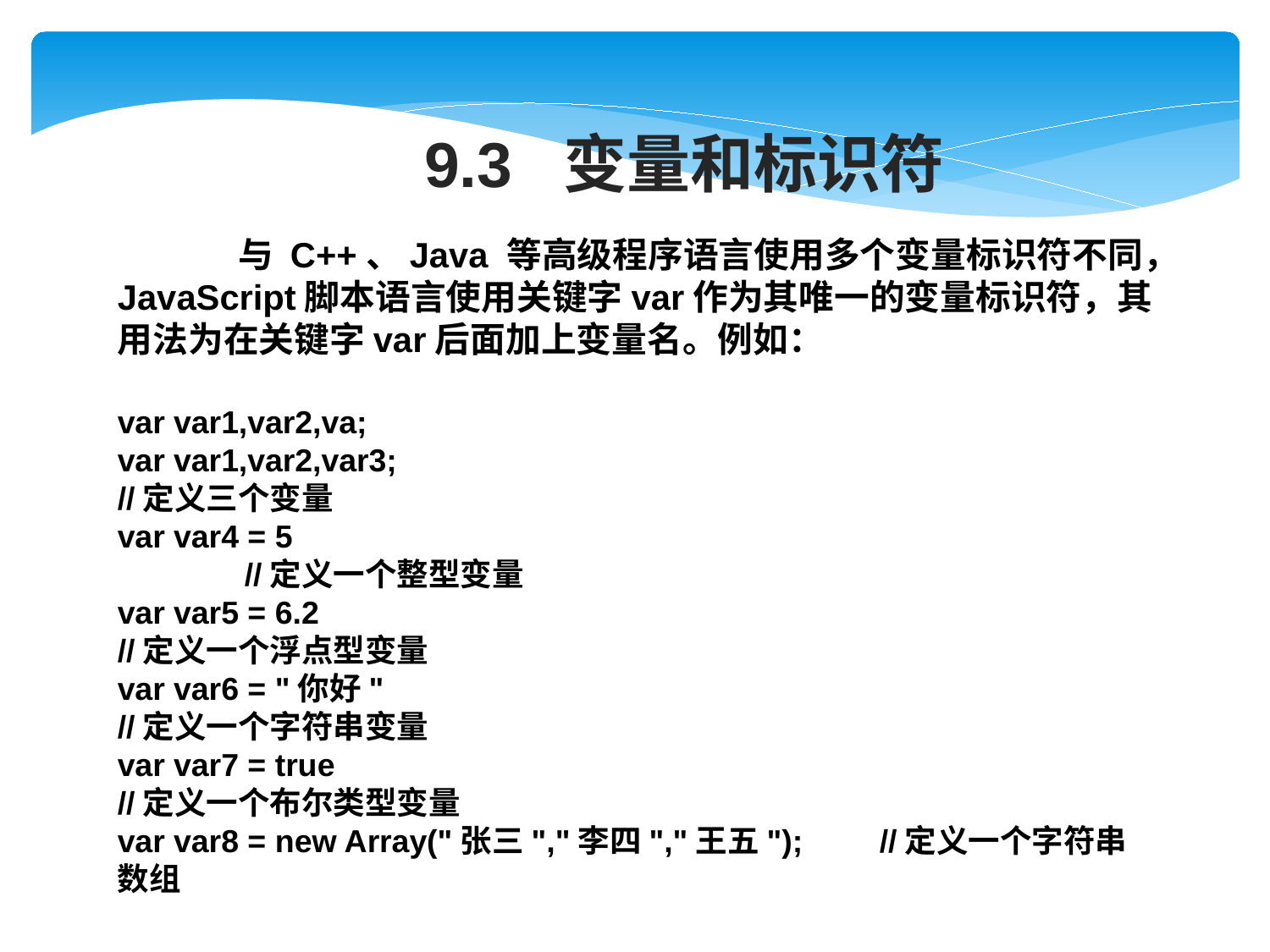

9.3  变量和标识符
              与 C++、Java 等高级程序语言使用多个变量标识符不同，JavaScript脚本语言使用关键字var作为其唯一的变量标识符，其用法为在关键字var后面加上变量名。例如：
var var1,var2,va;
var var1,var2,var3; 						//定义三个变量
var var4 = 5 								//定义一个整型变量
var var5 = 6.2 							//定义一个浮点型变量
var var6 = "你好" 						//定义一个字符串变量
var var7 = true 							//定义一个布尔类型变量
var var8 = new Array("张三","李四","王五");	//定义一个字符串数组